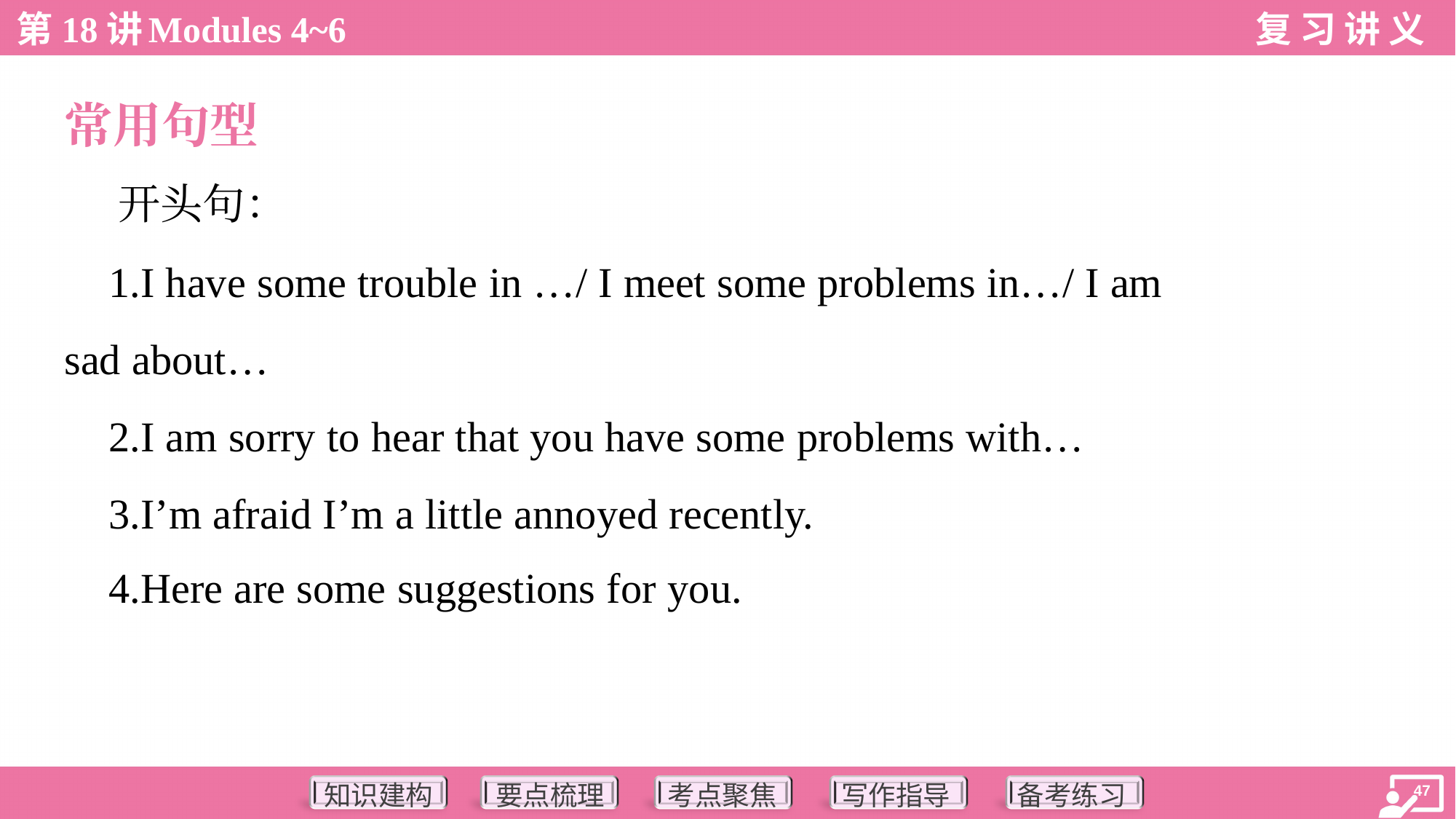

常用句型
    开头句：
    1.I have some trouble in …/ I meet some problems in…/ I am
sad about…
    2.I am sorry to hear that you have some problems with…
    3.I’m afraid I’m a little annoyed recently.
    4.Here are some suggestions for you.